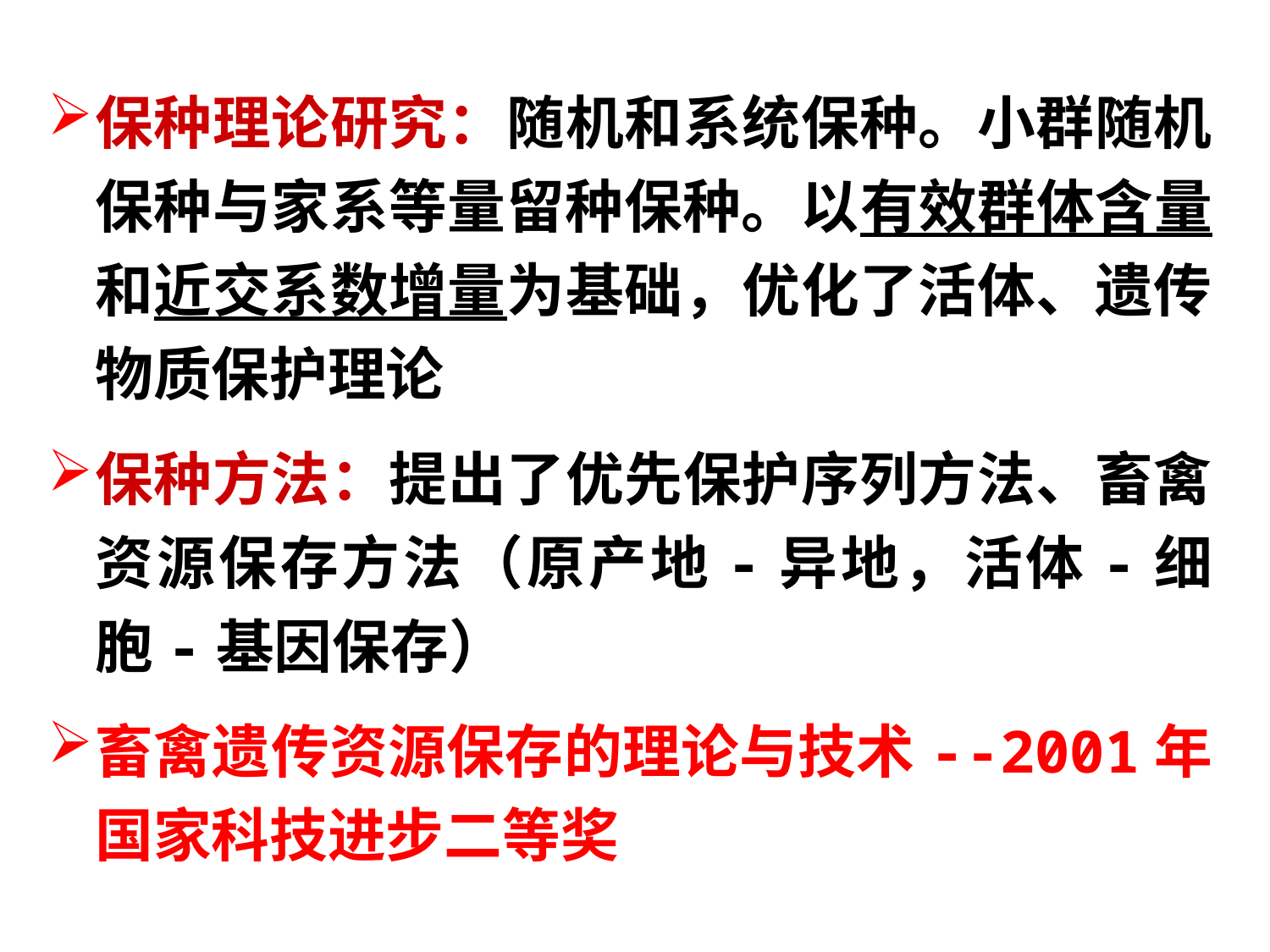

保种理论研究：随机和系统保种。小群随机保种与家系等量留种保种。以有效群体含量和近交系数增量为基础，优化了活体、遗传物质保护理论
保种方法：提出了优先保护序列方法、畜禽资源保存方法（原产地-异地，活体-细胞-基因保存）
畜禽遗传资源保存的理论与技术--2001年国家科技进步二等奖